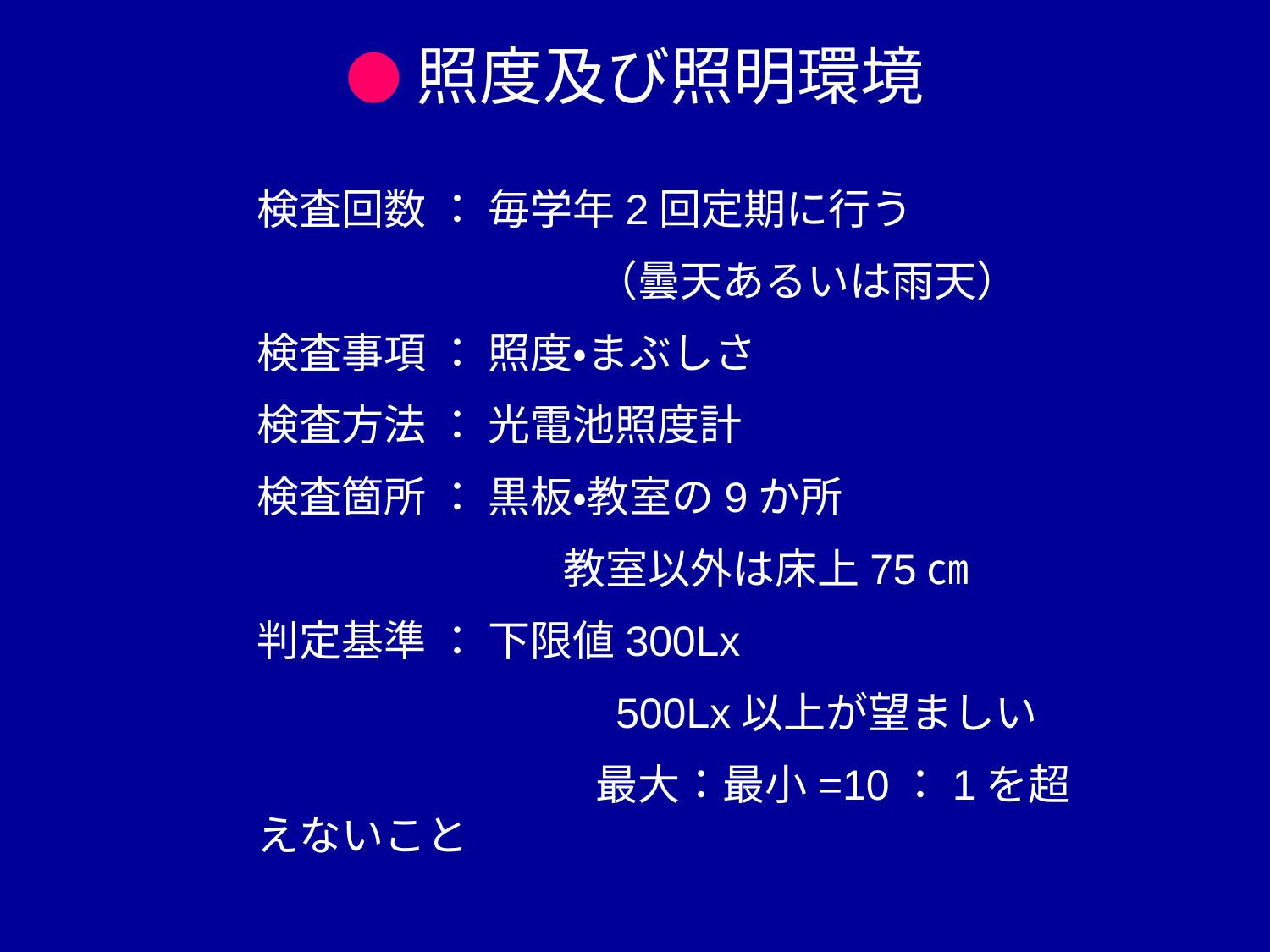

●照度及び照明環境
検査回数 ： 毎学年2回定期に行う
　　　　　　　　（曇天あるいは雨天）
検査事項 ： 照度・まぶしさ
検査方法 ： 光電池照度計
検査箇所 ： 黒板・教室の9か所
　　　　　　　 教室以外は床上75㎝
判定基準 ： 下限値300Lx
　　　　　　　　 500Lx以上が望ましい
　　　　　　　　最大：最小=10：1を超えないこと